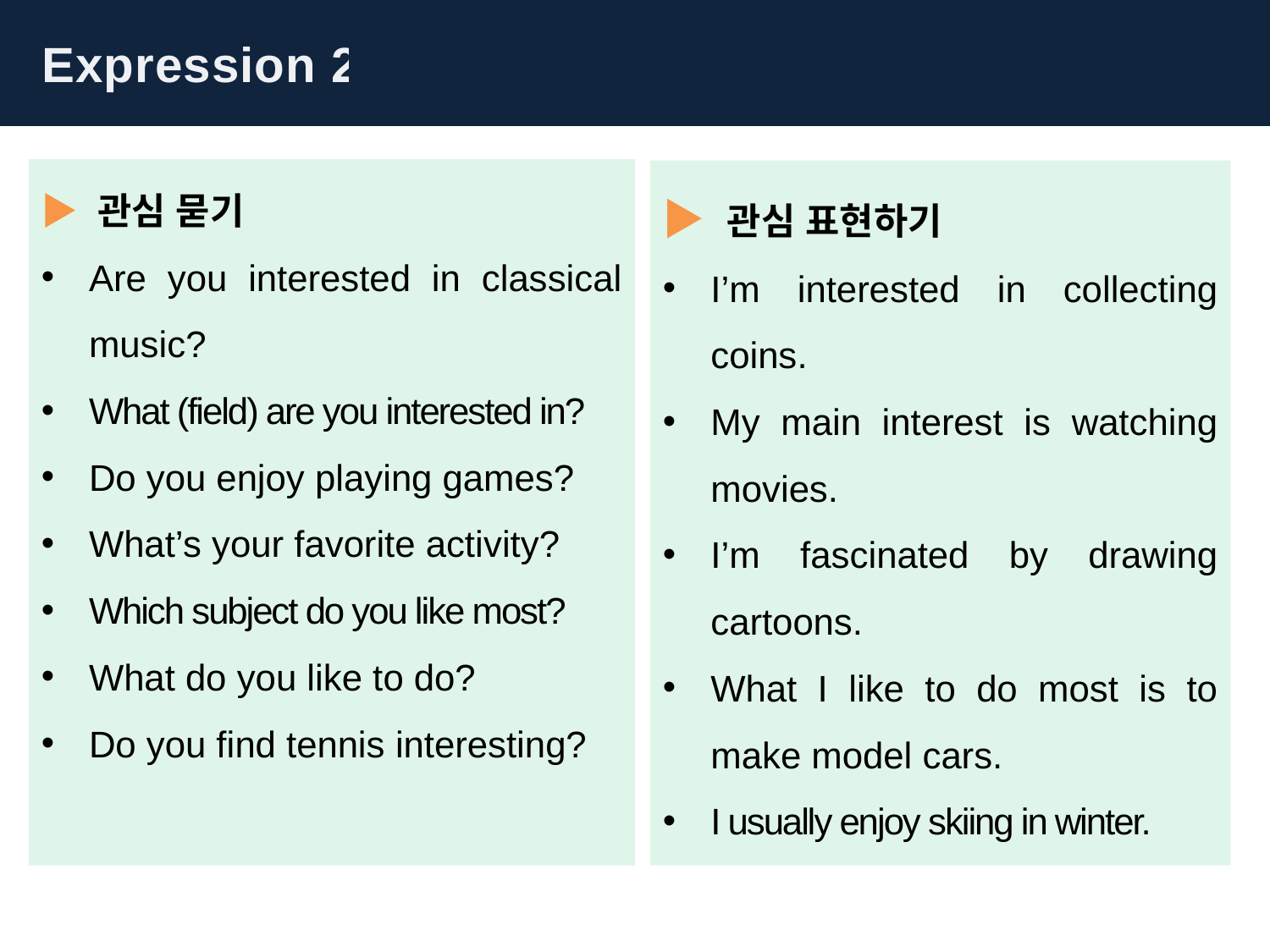

Expression 2
▶ 관심 묻기
Are you interested in classical music?
What (field) are you interested in?
Do you enjoy playing games?
What’s your favorite activity?
Which subject do you like most?
What do you like to do?
Do you find tennis interesting?
▶ 관심 표현하기
I’m interested in collecting coins.
My main interest is watching movies.
I’m fascinated by drawing cartoons.
What I like to do most is to make model cars.
I usually enjoy skiing in winter.